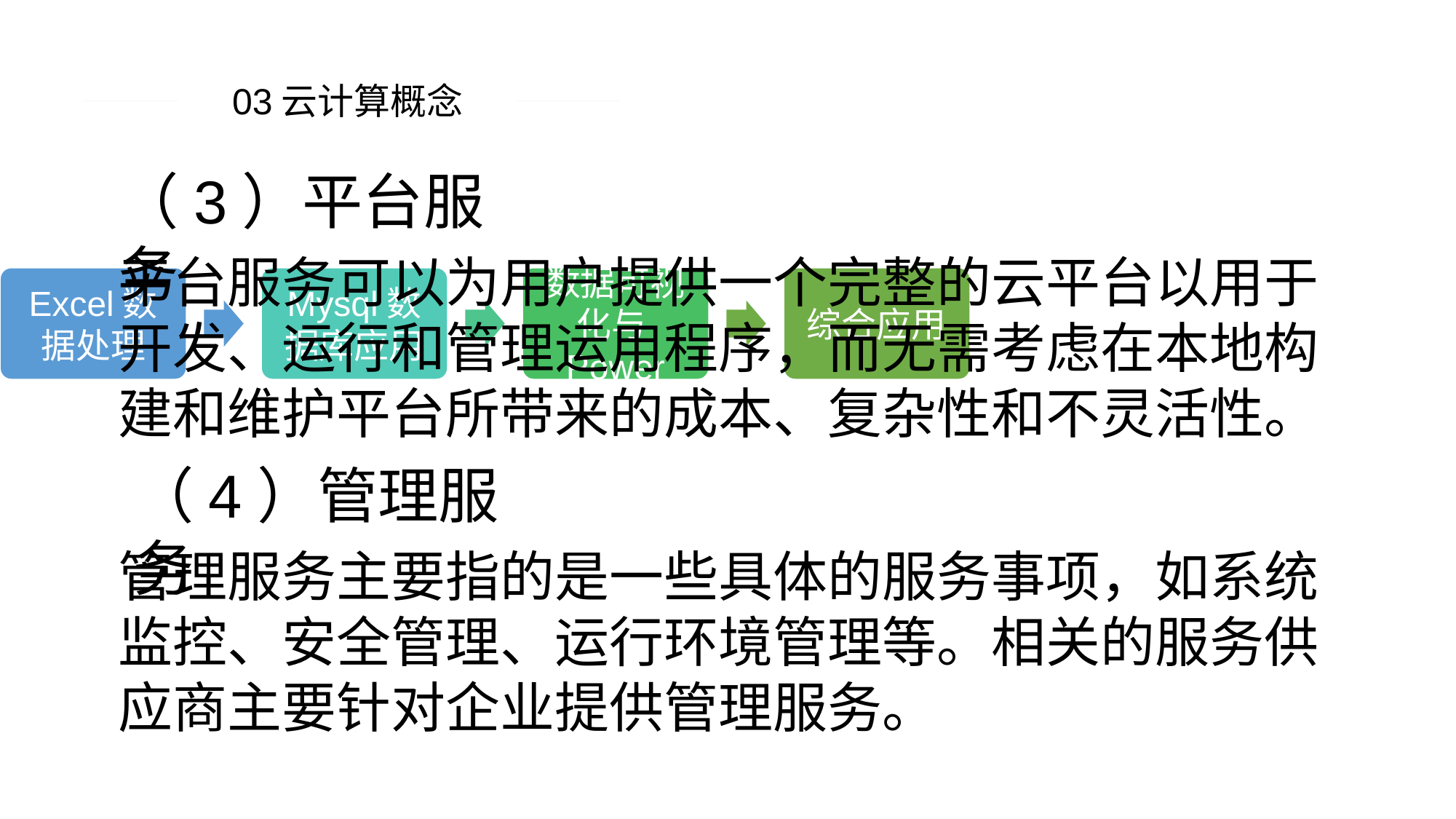

03云计算概念
Excel数据处理

Mysql数据库应用

数据可视化与Power

综合应用
（3）平台服务
平台服务可以为用户提供一个完整的云平台以用于开发、运行和管理运用程序，而无需考虑在本地构建和维护平台所带来的成本、复杂性和不灵活性。

（4）管理服务
管理服务主要指的是一些具体的服务事项，如系统监控、安全管理、运行环境管理等。相关的服务供应商主要针对企业提供管理服务。
PPT模板 http://www.1ppt.com/moban/